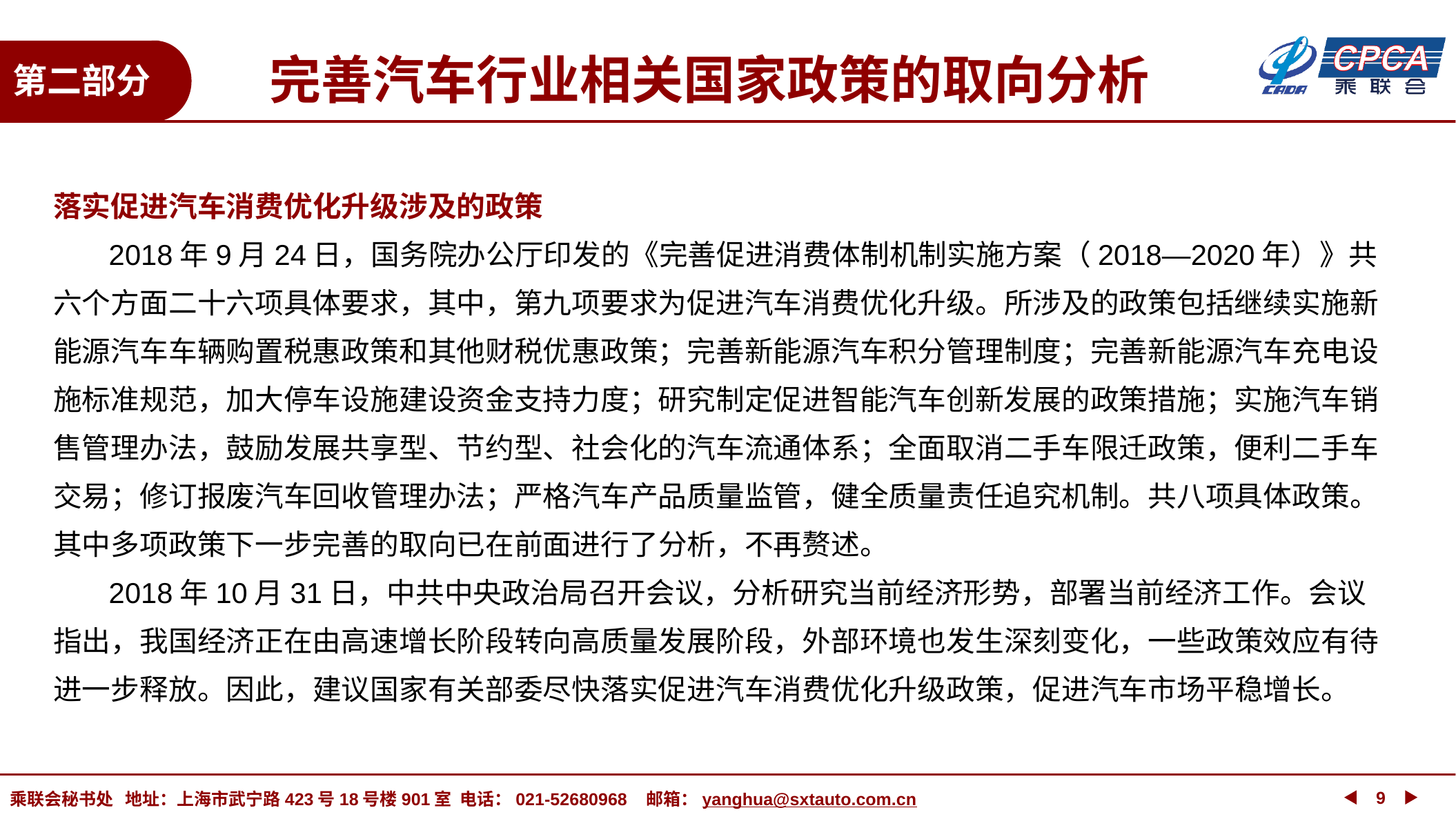

完善汽车行业相关国家政策的取向分析
第二部分
落实促进汽车消费优化升级涉及的政策
       2018年9月24日，国务院办公厅印发的《完善促进消费体制机制实施方案（2018—2020年）》共六个方面二十六项具体要求，其中，第九项要求为促进汽车消费优化升级。所涉及的政策包括继续实施新能源汽车车辆购置税惠政策和其他财税优惠政策；完善新能源汽车积分管理制度；完善新能源汽车充电设施标准规范，加大停车设施建设资金支持力度；研究制定促进智能汽车创新发展的政策措施；实施汽车销售管理办法，鼓励发展共享型、节约型、社会化的汽车流通体系；全面取消二手车限迁政策，便利二手车交易；修订报废汽车回收管理办法；严格汽车产品质量监管，健全质量责任追究机制。共八项具体政策。其中多项政策下一步完善的取向已在前面进行了分析，不再赘述。
       2018年10月31日，中共中央政治局召开会议，分析研究当前经济形势，部署当前经济工作。会议指出，我国经济正在由高速增长阶段转向高质量发展阶段，外部环境也发生深刻变化，一些政策效应有待进一步释放。因此，建议国家有关部委尽快落实促进汽车消费优化升级政策，促进汽车市场平稳增长。